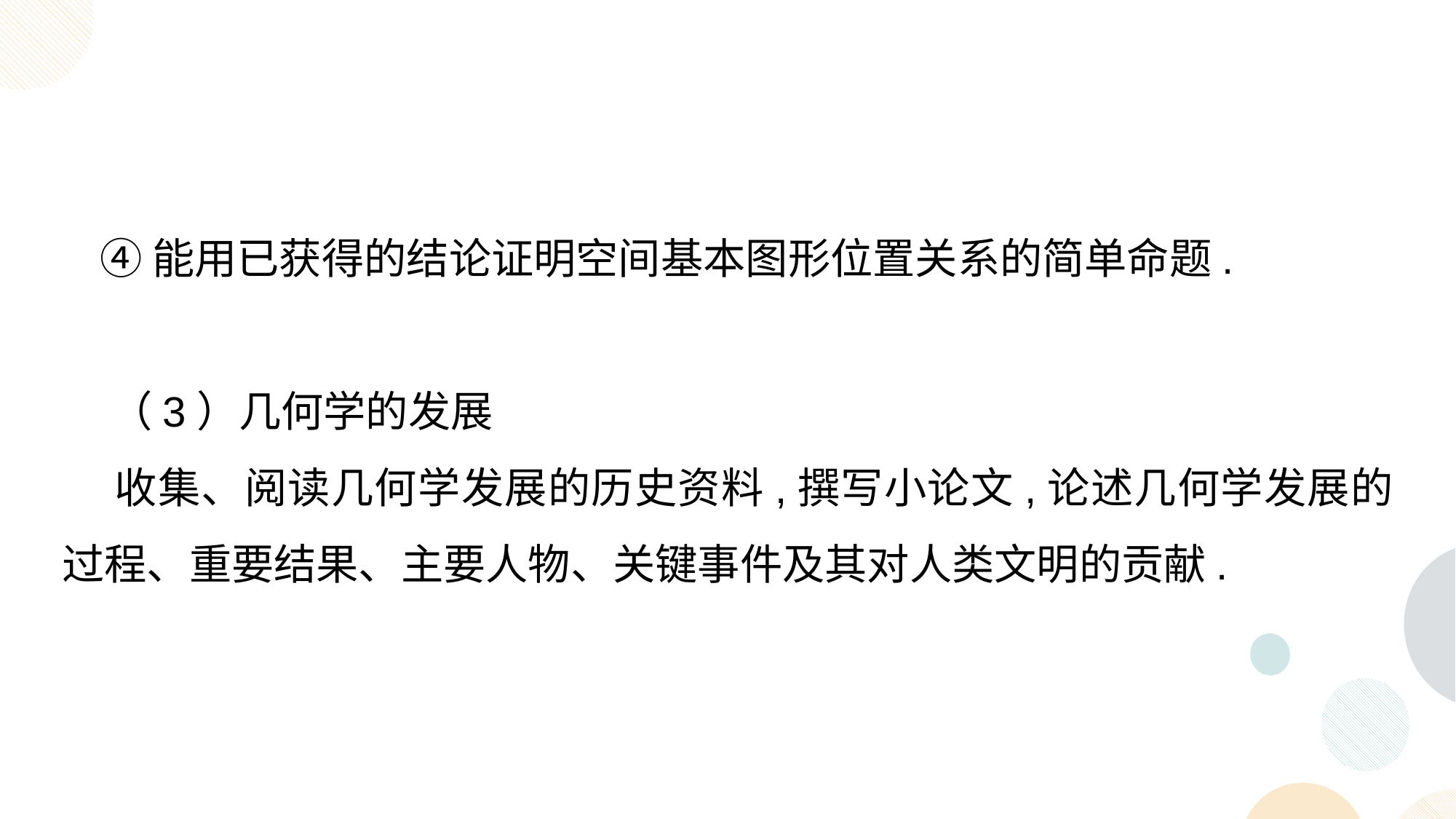

④能用已获得的结论证明空间基本图形位置关系的简单命题.

    （3）几何学的发展
    收集、阅读几何学发展的历史资料,撰写小论文,论述几何学发展的过程、重要结果、主要人物、关键事件及其对人类文明的贡献.